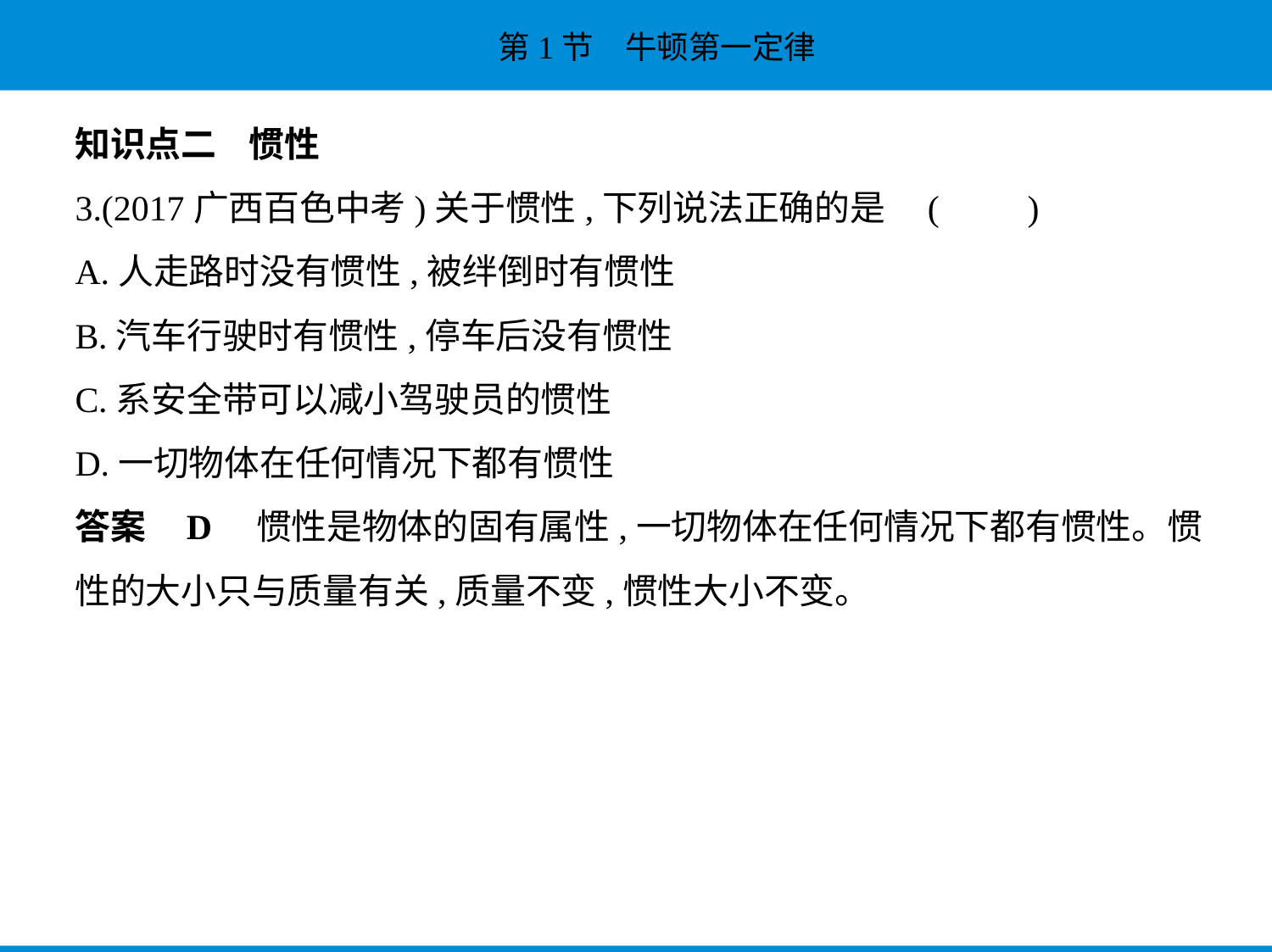

知识点二    惯性
3.(2017广西百色中考)关于惯性,下列说法正确的是 (　　)
A.人走路时没有惯性,被绊倒时有惯性
B.汽车行驶时有惯性,停车后没有惯性
C.系安全带可以减小驾驶员的惯性
D.一切物体在任何情况下都有惯性
答案    D　惯性是物体的固有属性,一切物体在任何情况下都有惯性。惯
性的大小只与质量有关,质量不变,惯性大小不变。